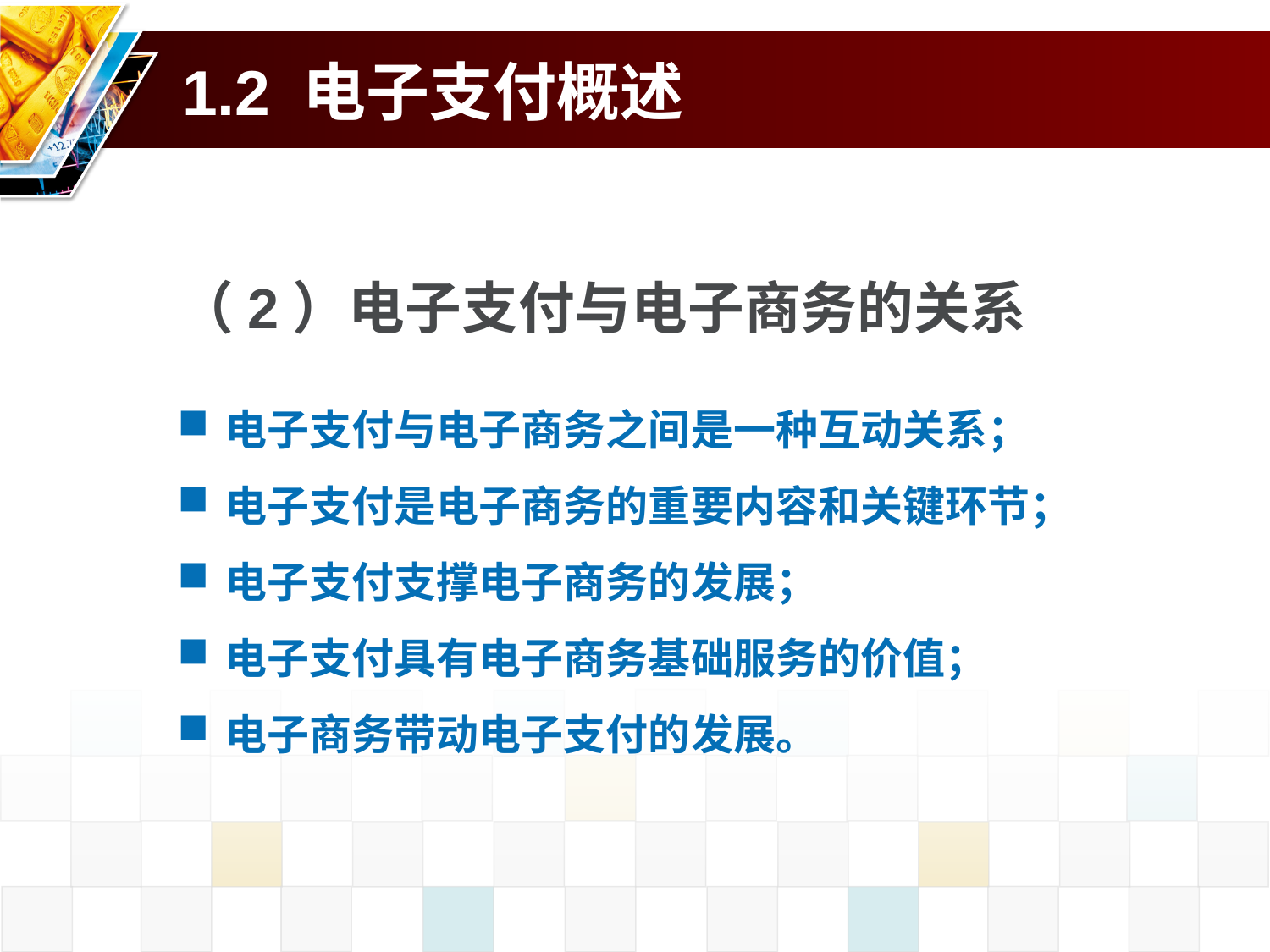

# 1.2 电子支付概述
（2）电子支付与电子商务的关系

电子支付与电子商务之间是一种互动关系；
电子支付是电子商务的重要内容和关键环节；
电子支付支撑电子商务的发展；
电子支付具有电子商务基础服务的价值；
电子商务带动电子支付的发展。